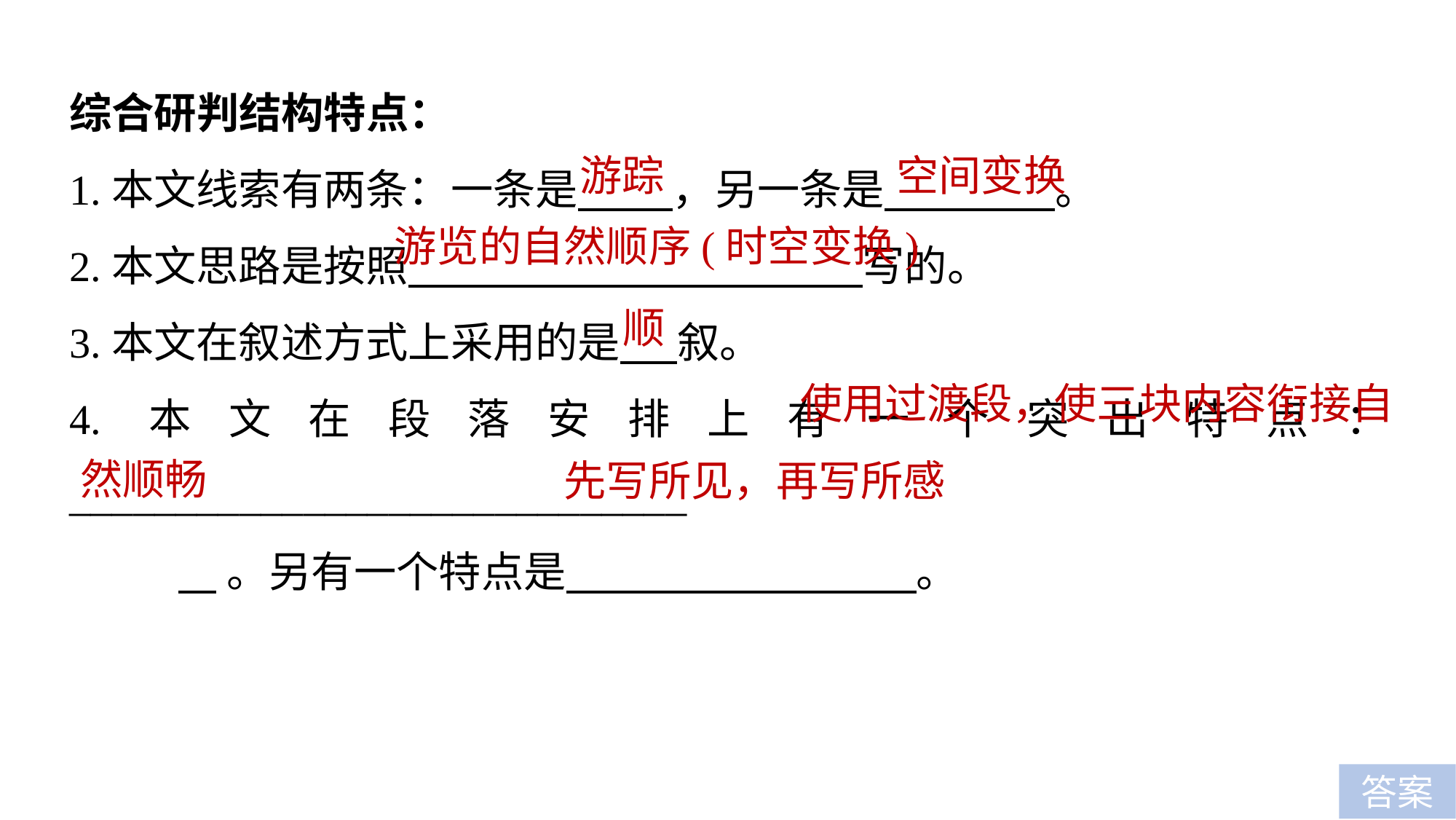

综合研判结构特点：
1.本文线索有两条：一条是          ，另一条是                  。
2.本文思路是按照                                                写的。
3.本文在叙述方式上采用的是      叙。
4.本文在段落安排上有一个突出特点：_____________________________
	    。另有一个特点是                                     。
空间变换
游踪
游览的自然顺序(时空变换)
顺
使用过渡段，使三块内容衔接自
然顺畅
先写所见，再写所感
答案